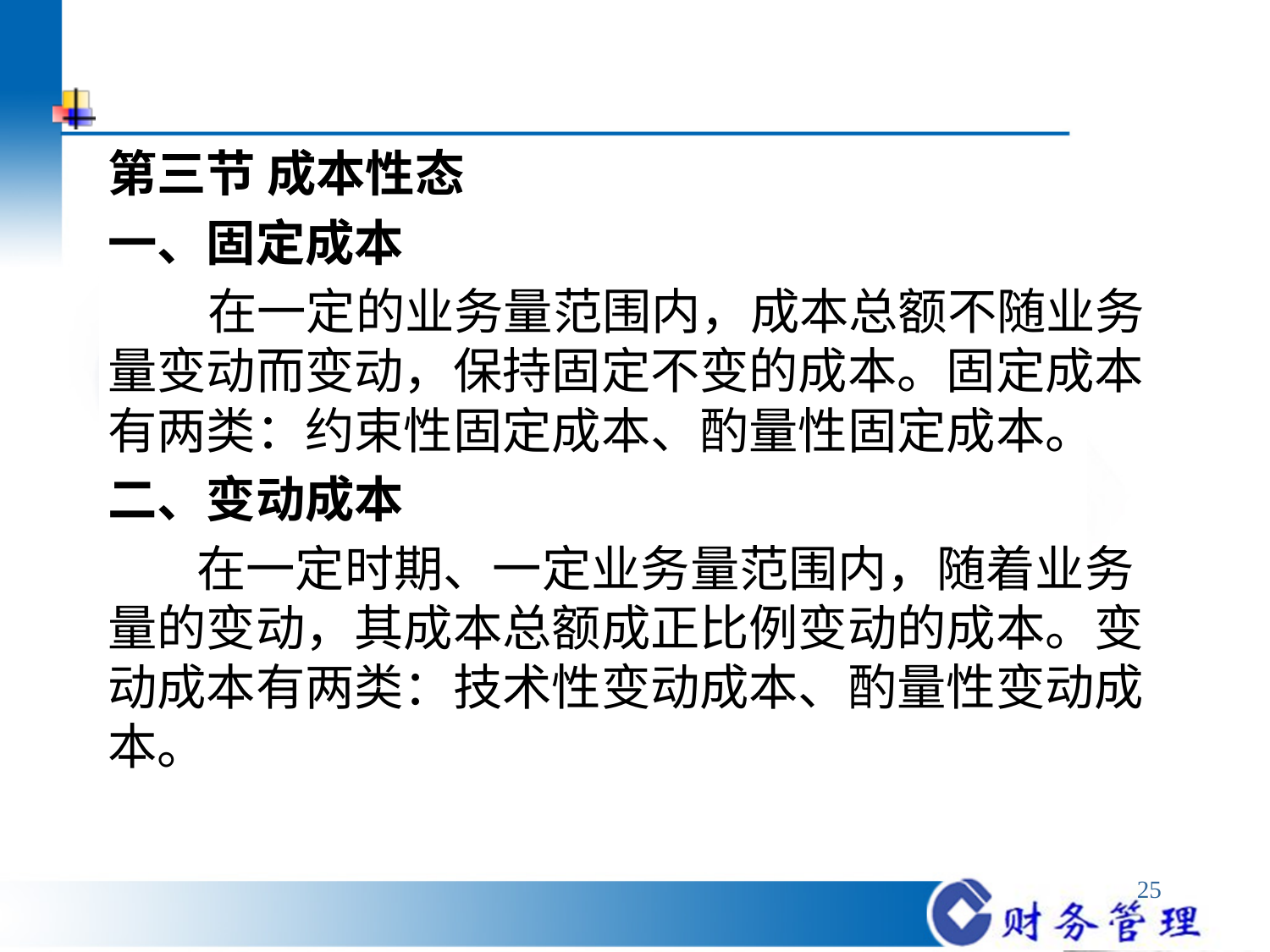

第三节 成本性态
一、固定成本
        在一定的业务量范围内，成本总额不随业务量变动而变动，保持固定不变的成本。固定成本有两类：约束性固定成本、酌量性固定成本。
二、变动成本
       在一定时期、一定业务量范围内，随着业务量的变动，其成本总额成正比例变动的成本。变动成本有两类：技术性变动成本、酌量性变动成本。
25